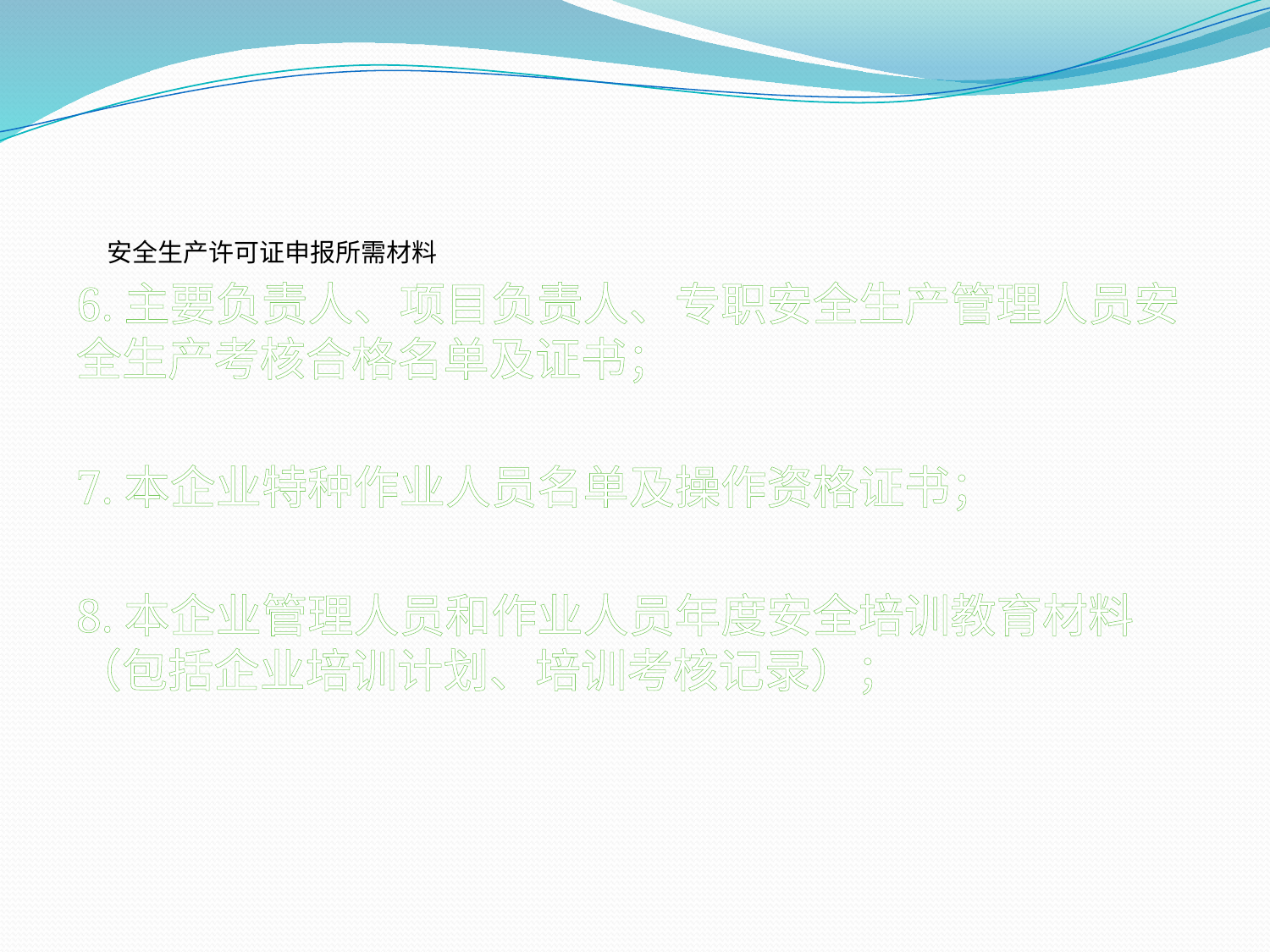

# 安全生产许可证申报所需材料
6.主要负责人、项目负责人、专职安全生产管理人员安全生产考核合格名单及证书；

7.本企业特种作业人员名单及操作资格证书；

8.本企业管理人员和作业人员年度安全培训教育材料（包括企业培训计划、培训考核记录）；